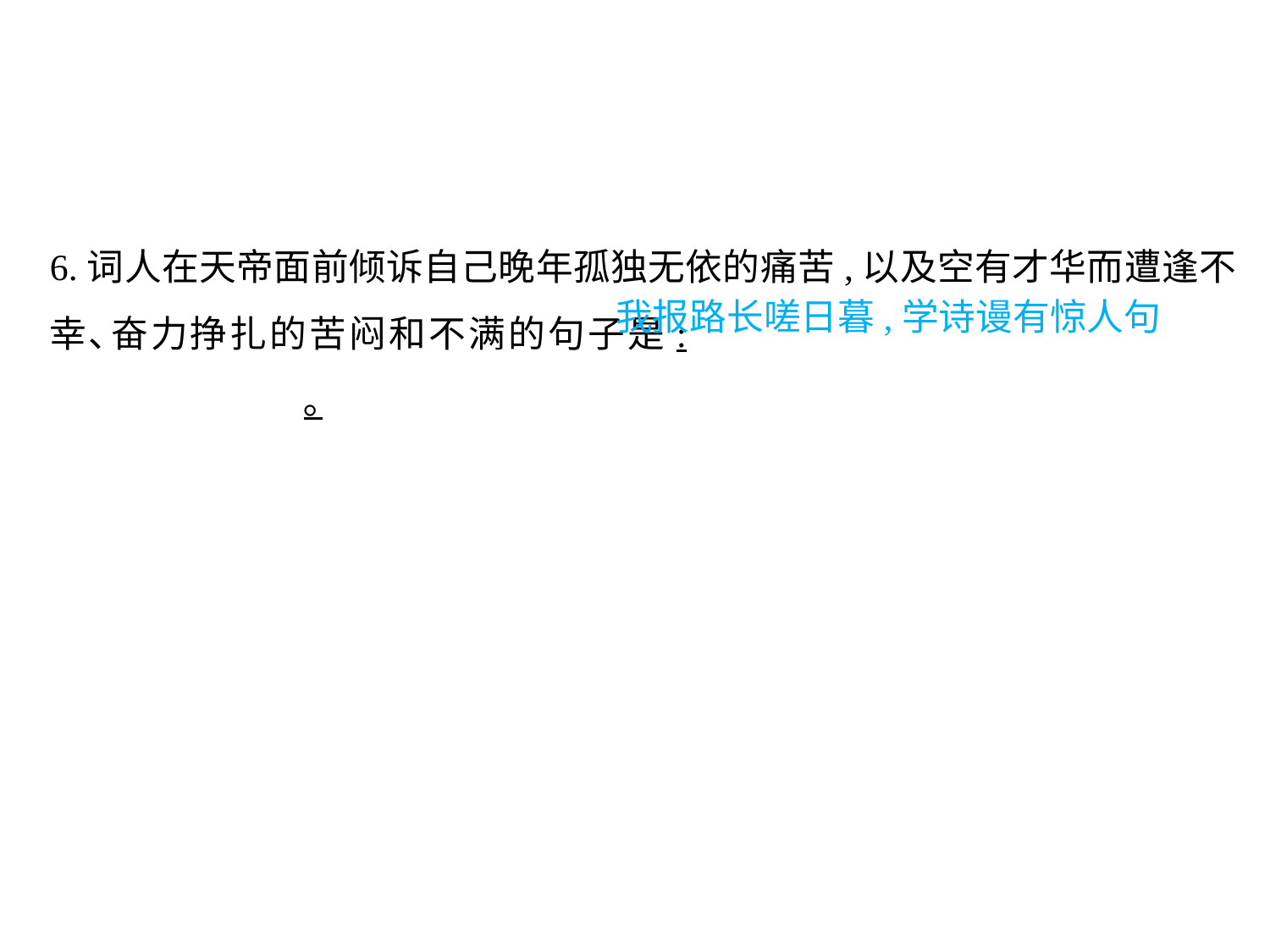

6.词人在天帝面前倾诉自己晚年孤独无依的痛苦,以及空有才华而遭逢不幸､奋力挣扎的苦闷和不满的句子是:							｡
我报路长嗟日暮,学诗谩有惊人句